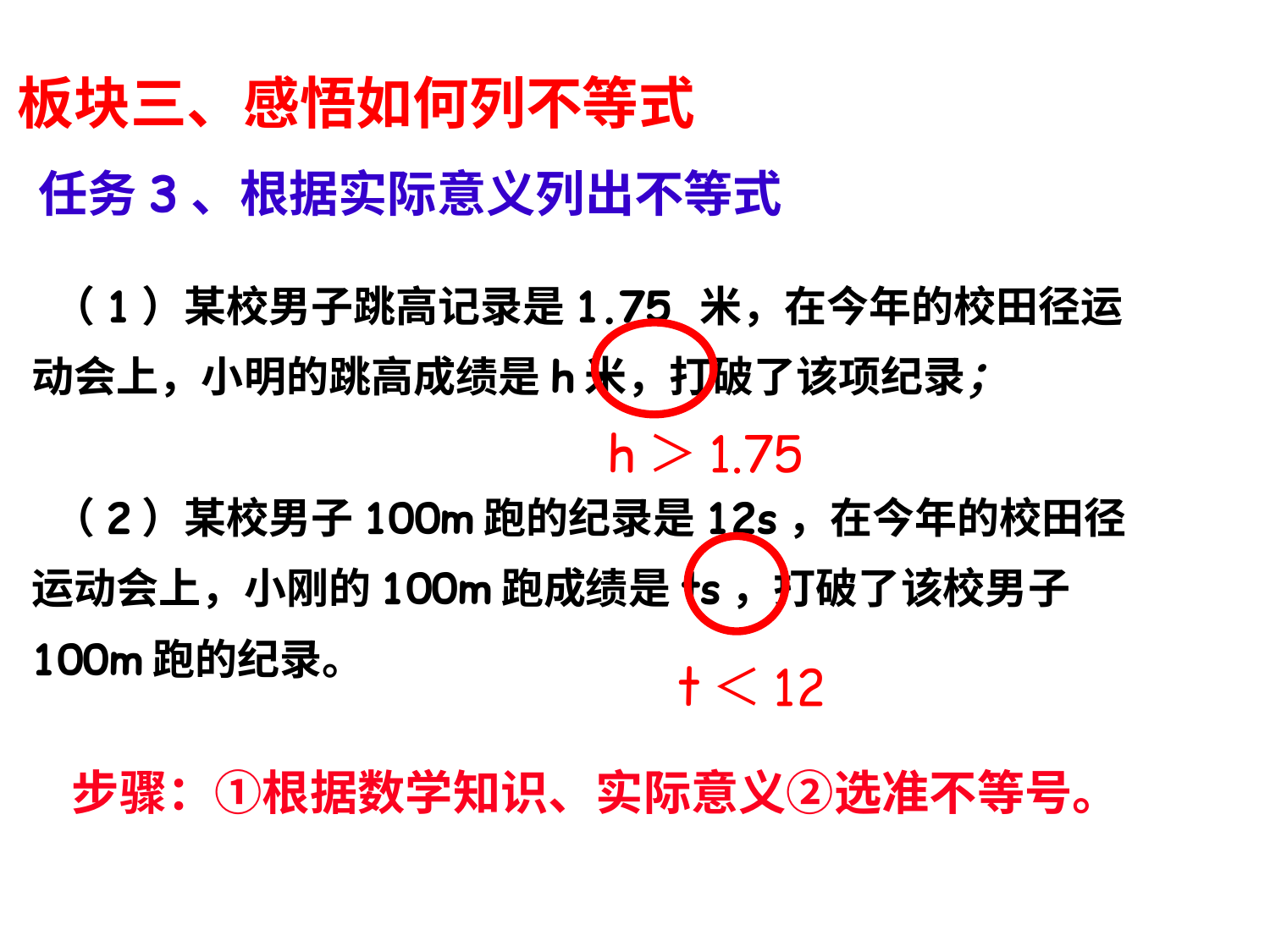

板块三、感悟如何列不等式

任务3、根据实际意义列出不等式
（1）某校男子跳高记录是1.75 米，在今年的校田径运动会上，小明的跳高成绩是h米，打破了该项纪录；

（2）某校男子100m跑的纪录是12s，在今年的校田径运动会上，小刚的100m跑成绩是ts，打破了该校男子100m跑的纪录。

h＞1.75

t＜12
步骤：①根据数学知识、实际意义②选准不等号。